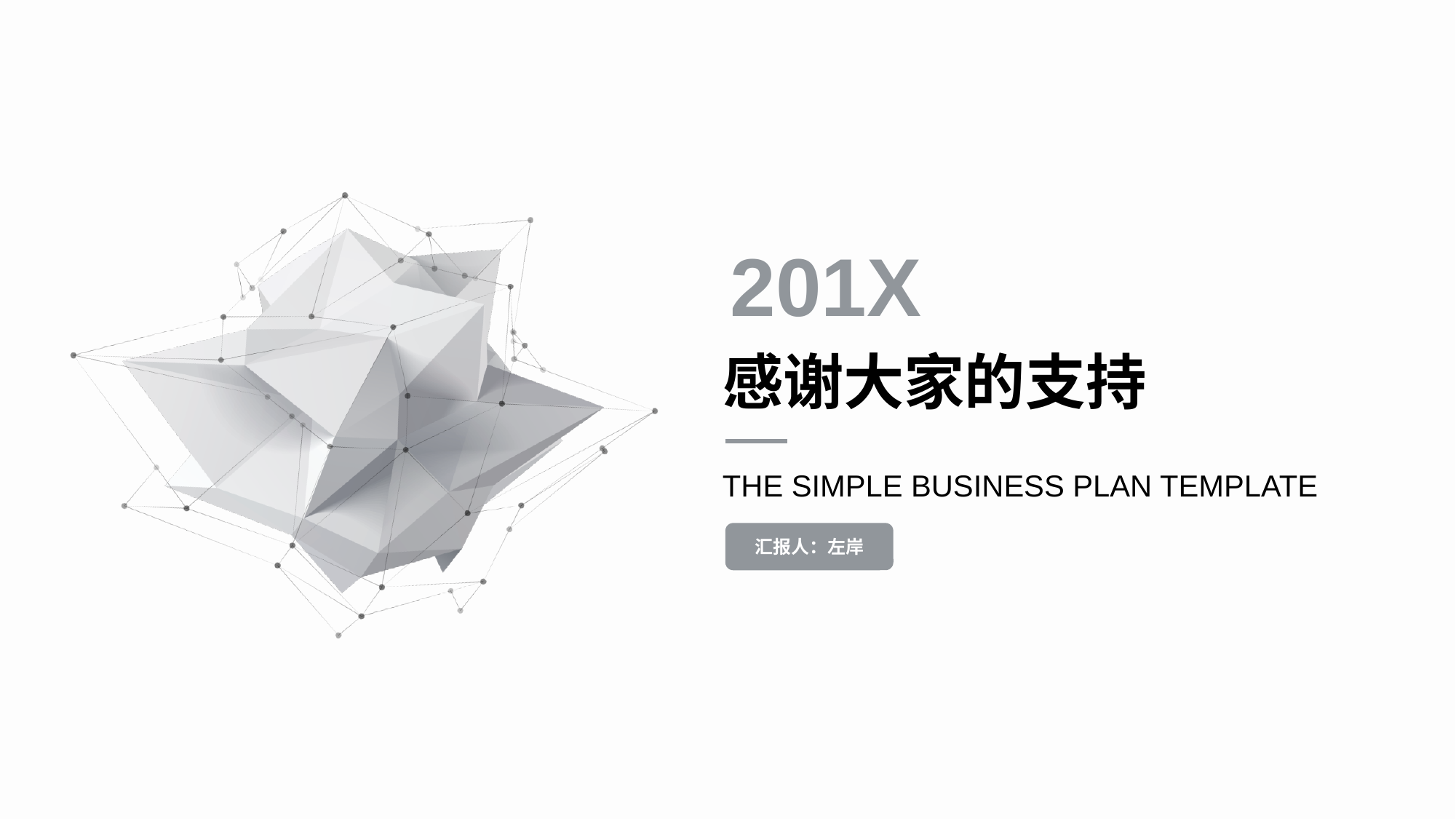

201X
感谢大家的支持
THE SIMPLE BUSINESS PLAN TEMPLATE
汇报人：左岸